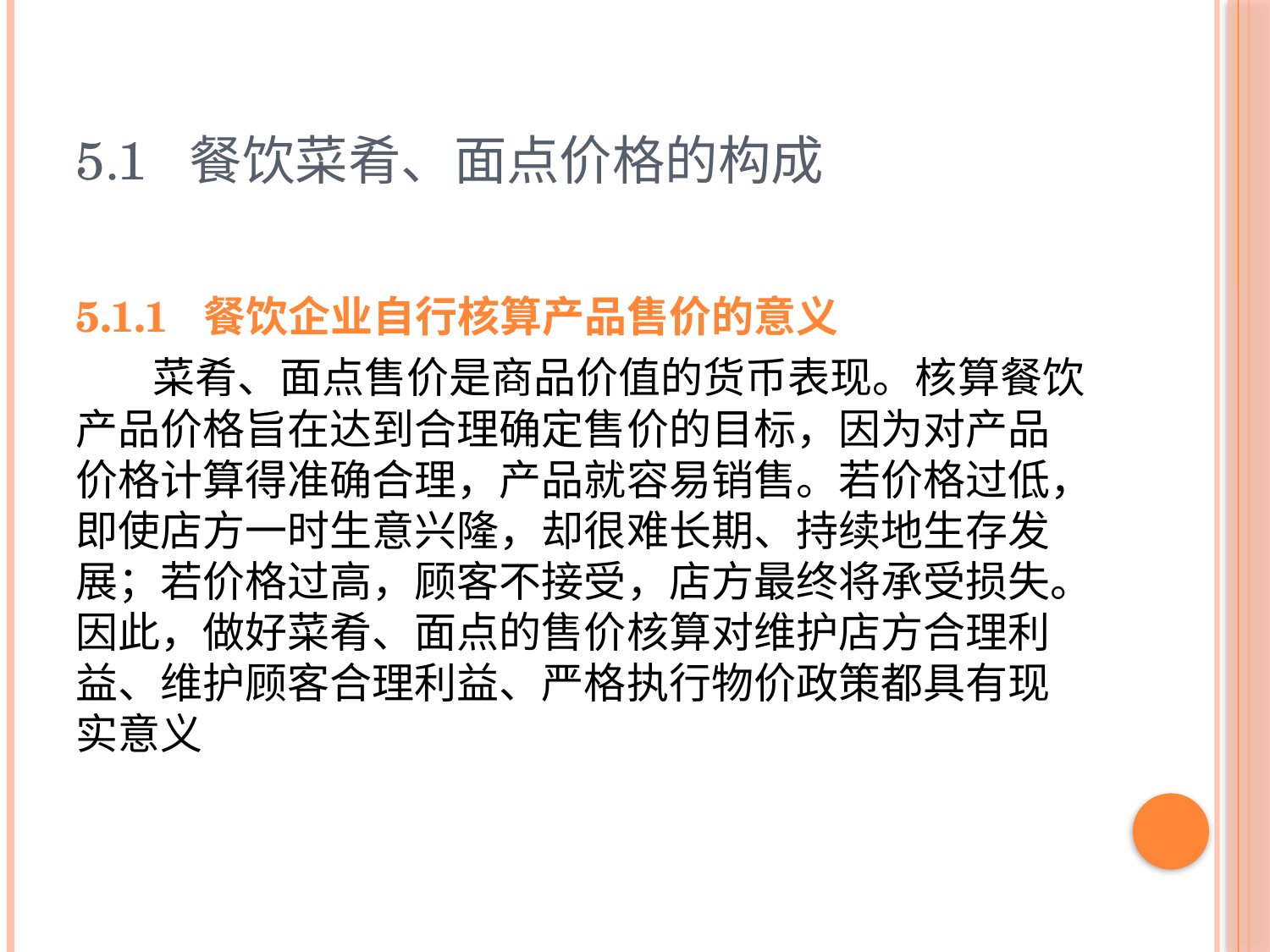

# 5.1  餐饮菜肴、面点价格的构成

5.1.1  餐饮企业自行核算产品售价的意义
       菜肴、面点售价是商品价值的货币表现。核算餐饮产品价格旨在达到合理确定售价的目标，因为对产品价格计算得准确合理，产品就容易销售。若价格过低，即使店方一时生意兴隆，却很难长期、持续地生存发展；若价格过高，顾客不接受，店方最终将承受损失。因此，做好菜肴、面点的售价核算对维护店方合理利益、维护顾客合理利益、严格执行物价政策都具有现实意义